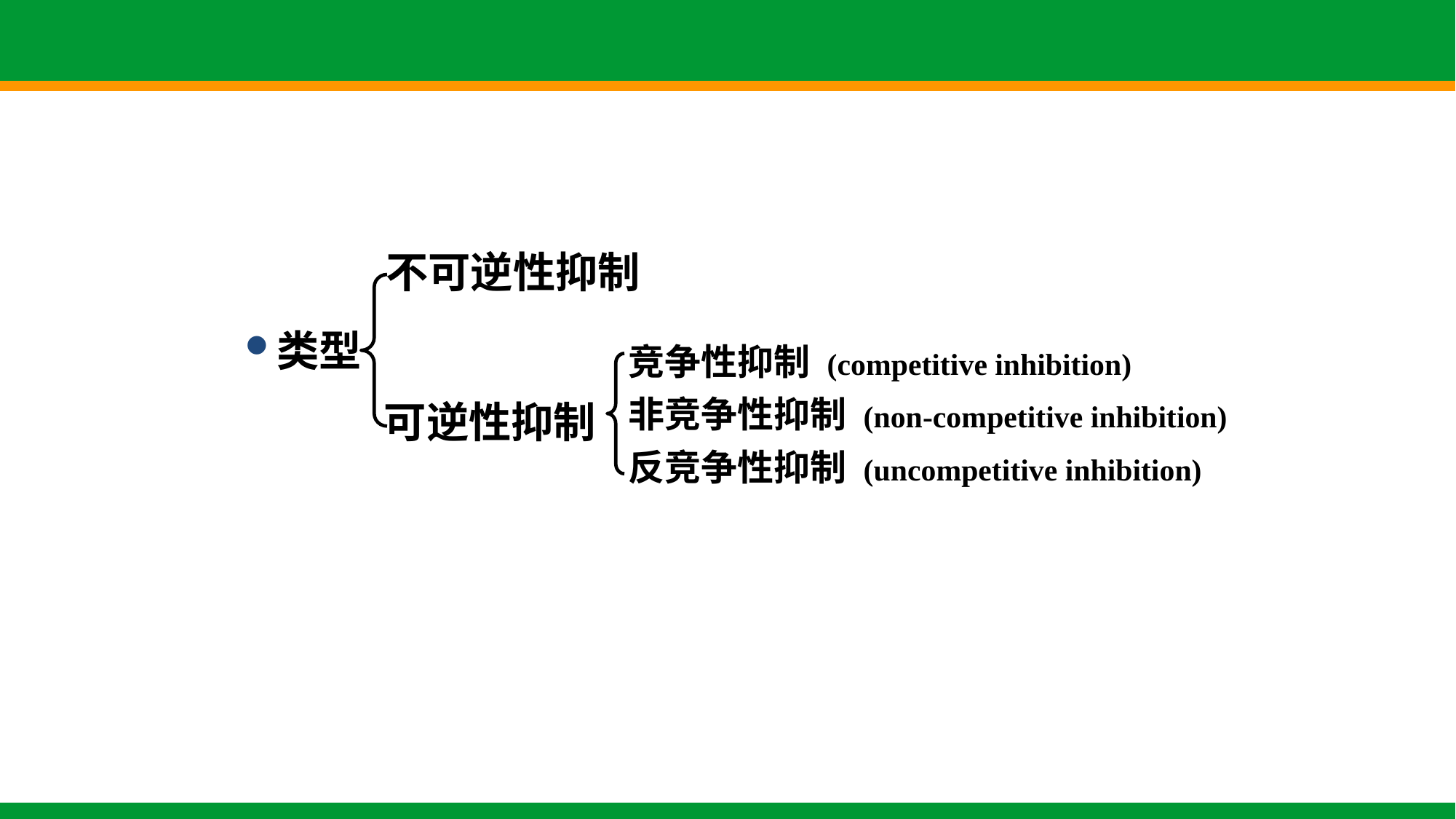

不可逆性抑制

类型
竞争性抑制 (competitive inhibition)
非竞争性抑制 (non-competitive inhibition)
反竞争性抑制 (uncompetitive inhibition)

可逆性抑制